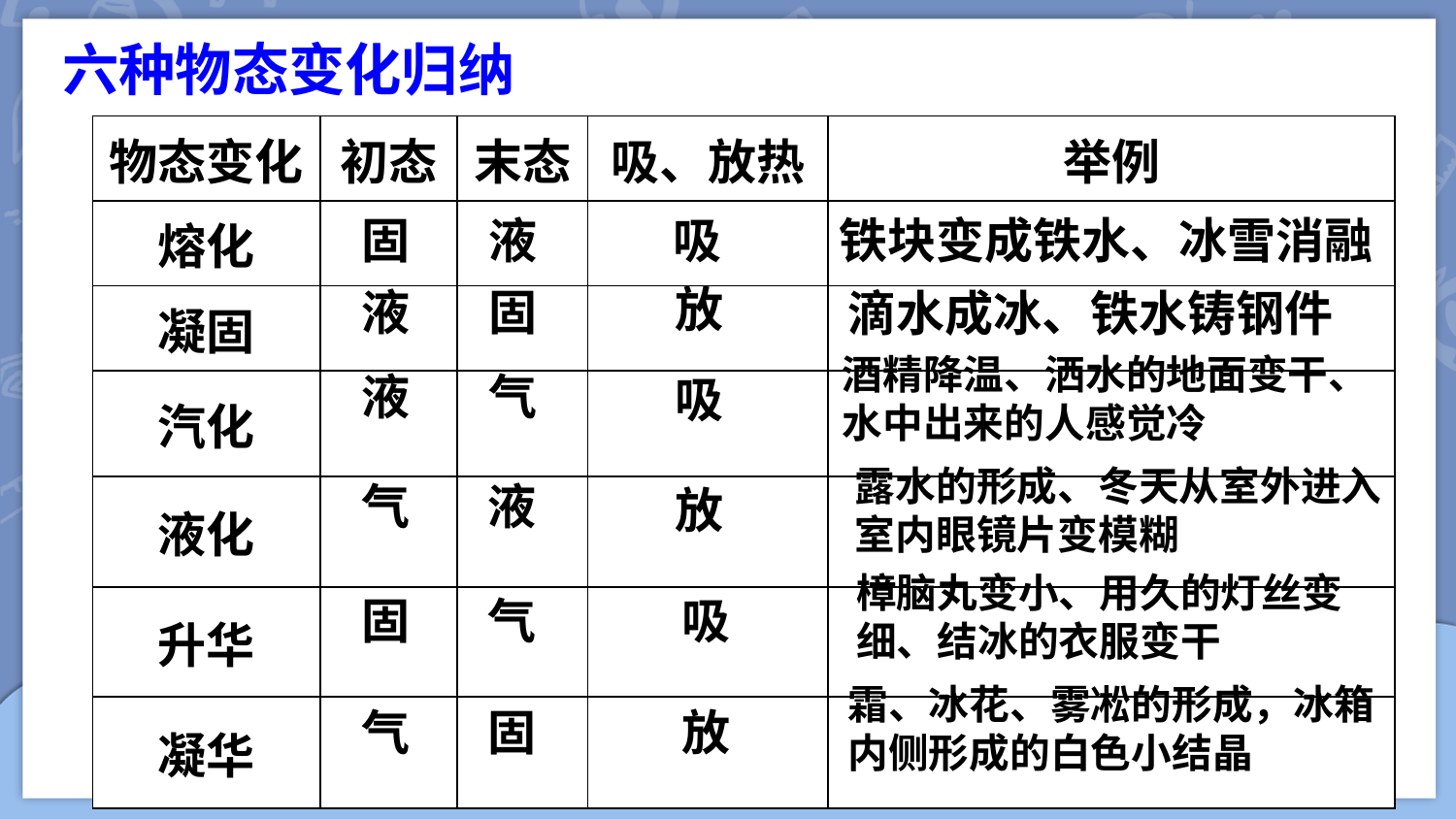

六种物态变化归纳
| 物态变化 | 初态 | 末态 | 吸、放热 | 举例 |
| --- | --- | --- | --- | --- |
| 熔化 |  |  |  |  |
| 凝固 |  |  |  |  |
| 汽化 |  |  |  |  |
| 液化 |  |  |  |  |
| 升华 |  |  |  |  |
| 凝华 |  |  |  |  |
铁块变成铁水、冰雪消融
吸
液
固
放
固
液
滴水成冰、铁水铸钢件
酒精降温、洒水的地面变干、水中出来的人感觉冷
气
液
吸
露水的形成、冬天从室外进入室内眼镜片变模糊
液
气
放
樟脑丸变小、用久的灯丝变细、结冰的衣服变干
气
吸
固
霜、冰花、雾凇的形成，冰箱内侧形成的白色小结晶
固
放
气